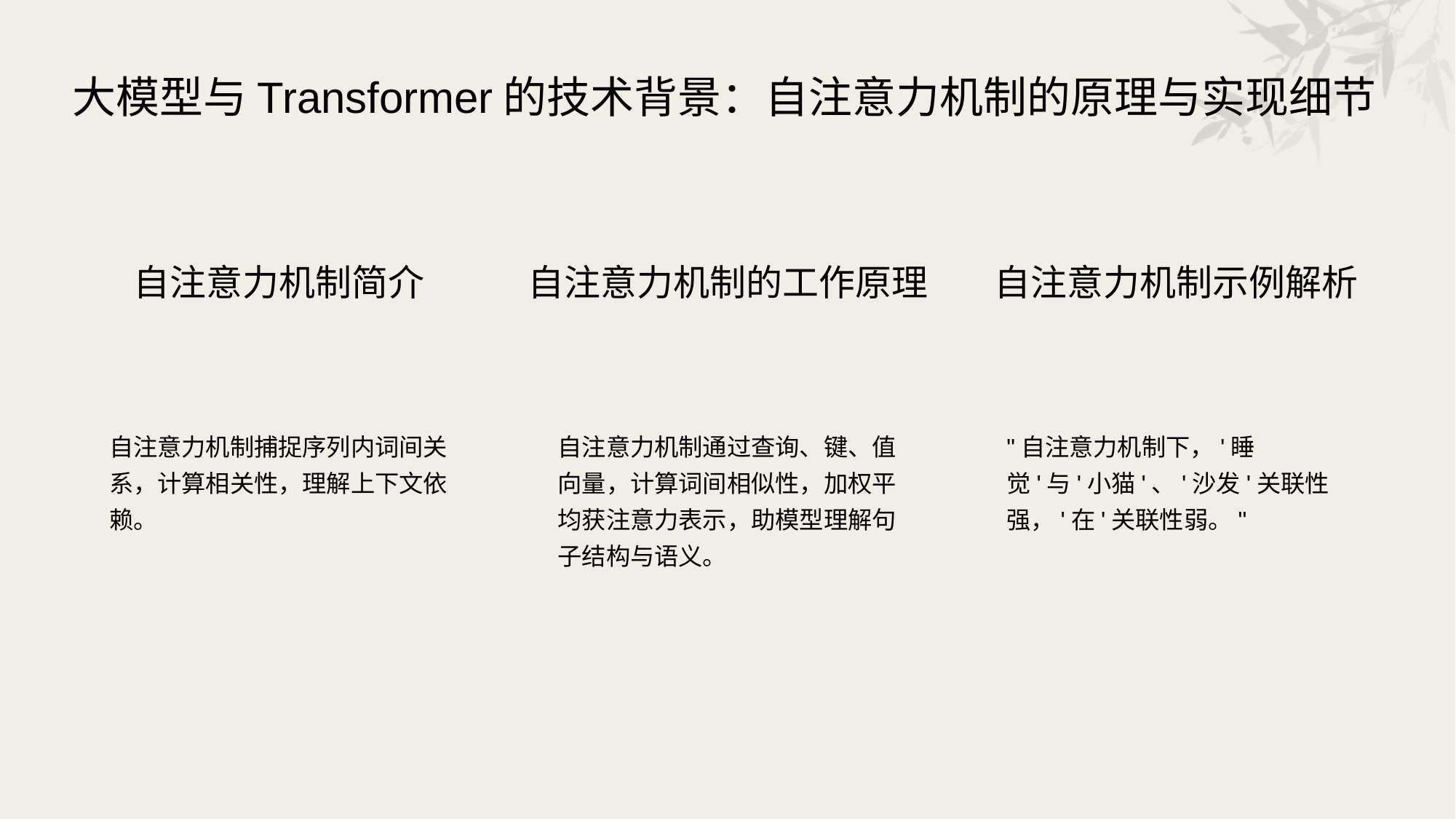

大模型与Transformer的技术背景：自注意力机制的原理与实现细节
自注意力机制简介
自注意力机制的工作原理
自注意力机制示例解析

自注意力机制捕捉序列内词间关系，计算相关性，理解上下文依赖。
自注意力机制通过查询、键、值向量，计算词间相似性，加权平均获注意力表示，助模型理解句子结构与语义。
"自注意力机制下，'睡觉'与'小猫'、'沙发'关联性强，'在'关联性弱。"